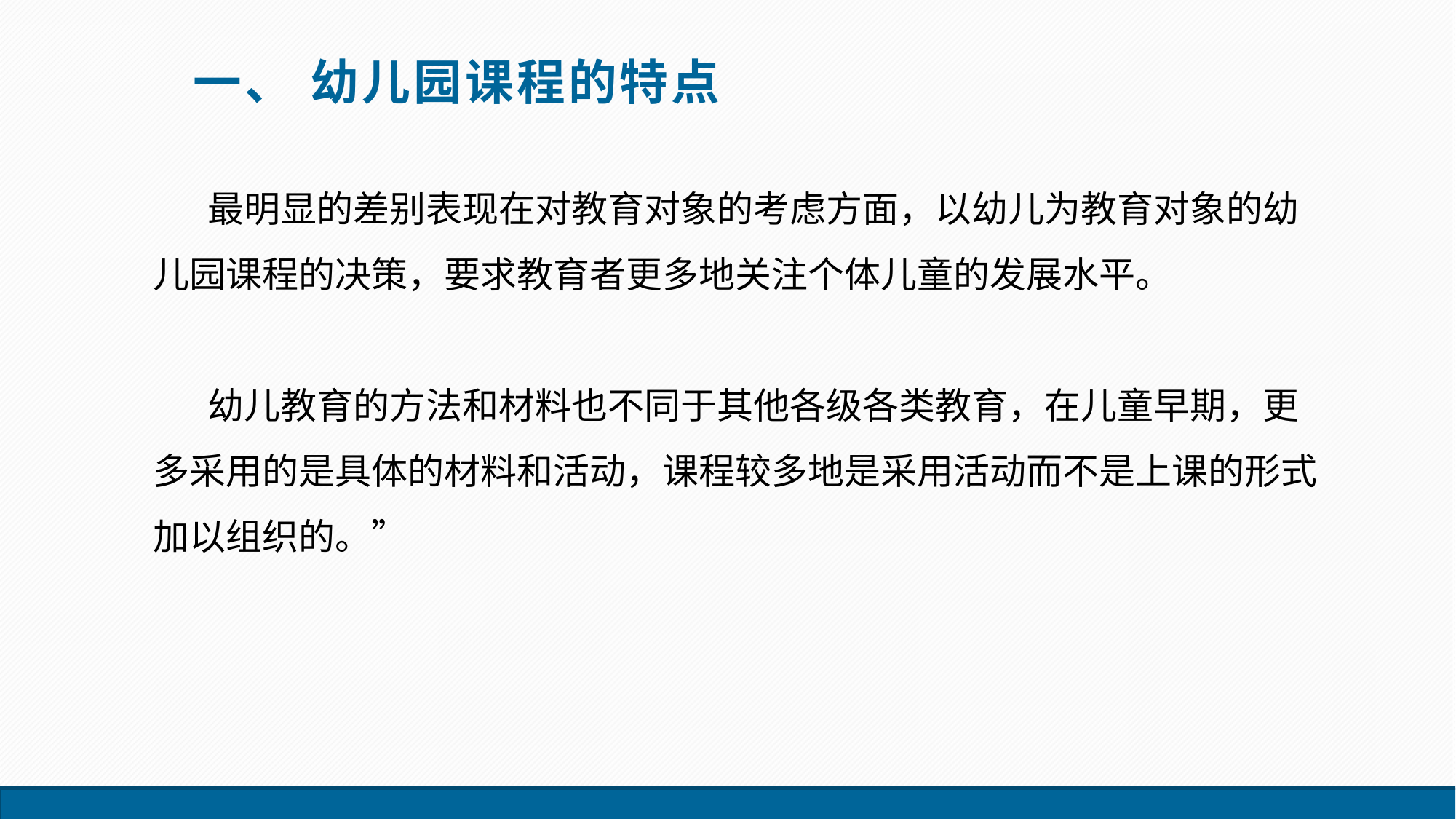

一、 幼儿园课程的特点
最明显的差别表现在对教育对象的考虑方面，以幼儿为教育对象的幼儿园课程的决策，要求教育者更多地关注个体儿童的发展水平。

幼儿教育的方法和材料也不同于其他各级各类教育，在儿童早期，更多采用的是具体的材料和活动，课程较多地是采用活动而不是上课的形式加以组织的。”